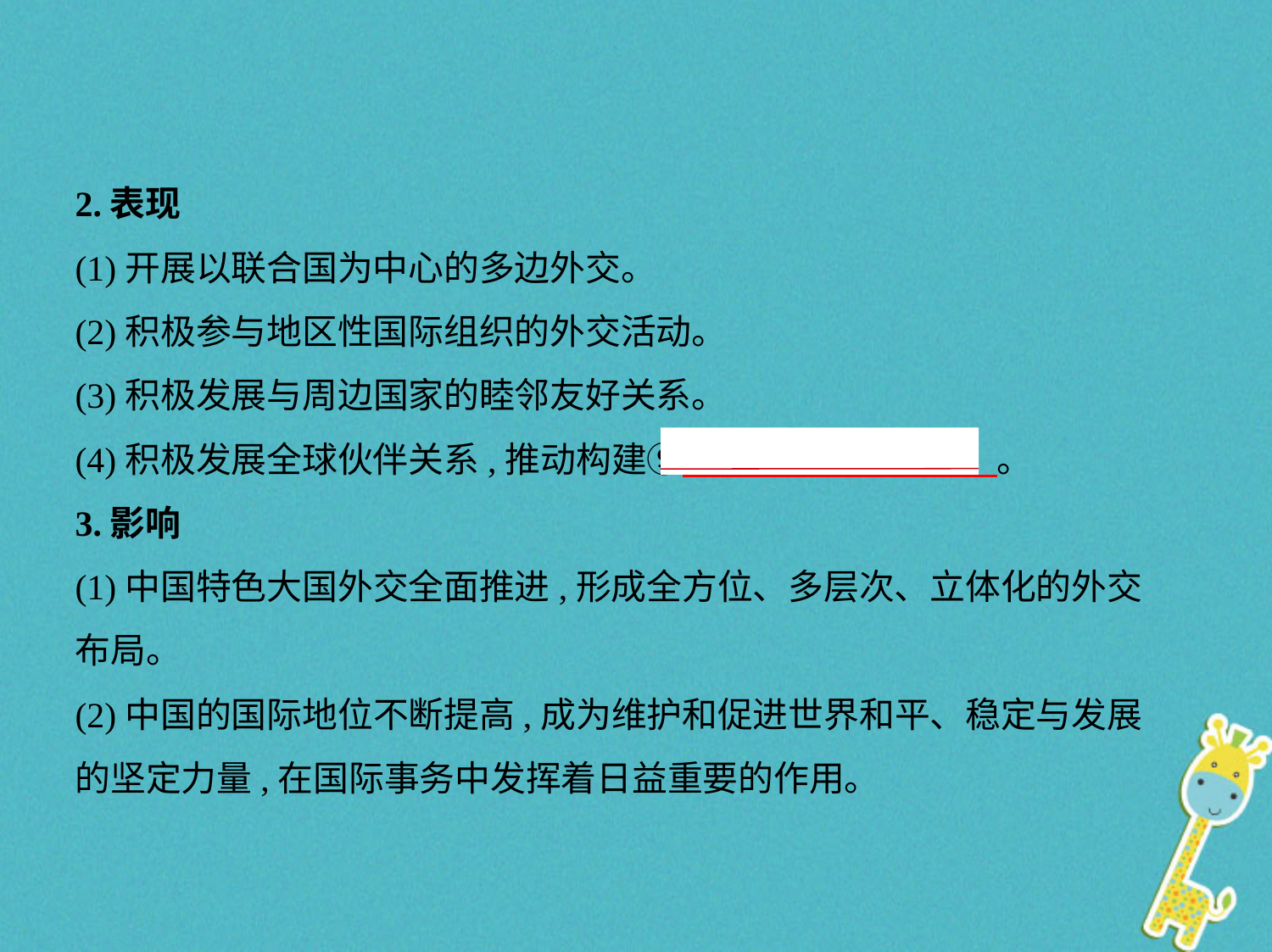

2.表现
(1)开展以联合国为中心的多边外交。
(2)积极参与地区性国际组织的外交活动。
(3)积极发展与周边国家的睦邻友好关系。
(4)积极发展全球伙伴关系,推动构建⑨　人类命运共同体    。
3.影响
(1)中国特色大国外交全面推进,形成全方位、多层次、立体化的外交
布局。
(2)中国的国际地位不断提高,成为维护和促进世界和平、稳定与发展
的坚定力量,在国际事务中发挥着日益重要的作用。